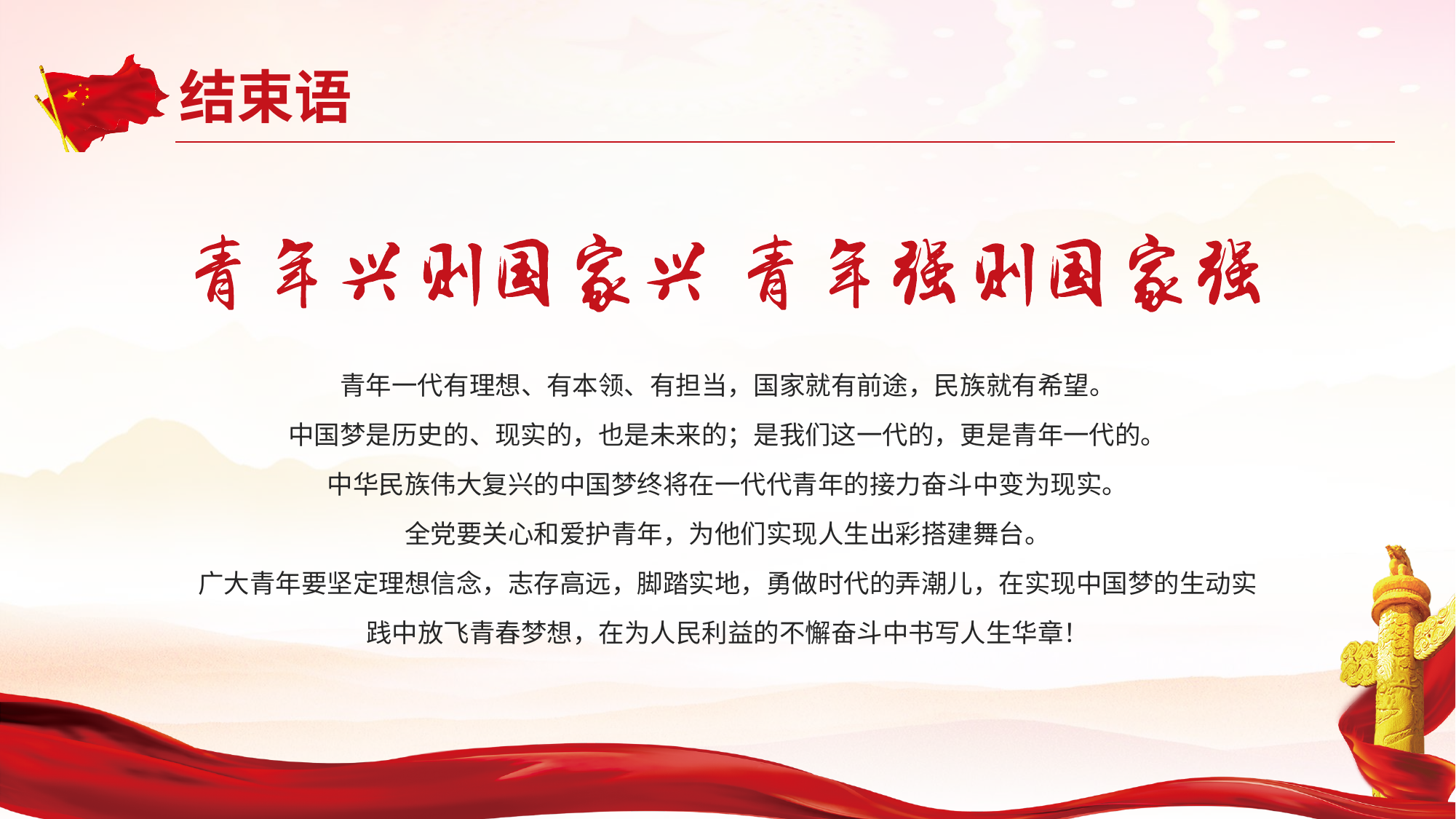

青年一代有理想、有本领、有担当，国家就有前途，民族就有希望。
中国梦是历史的、现实的，也是未来的；是我们这一代的，更是青年一代的。
中华民族伟大复兴的中国梦终将在一代代青年的接力奋斗中变为现实。
全党要关心和爱护青年，为他们实现人生出彩搭建舞台。
广大青年要坚定理想信念，志存高远，脚踏实地，勇做时代的弄潮儿，在实现中国梦的生动实践中放飞青春梦想，在为人民利益的不懈奋斗中书写人生华章！